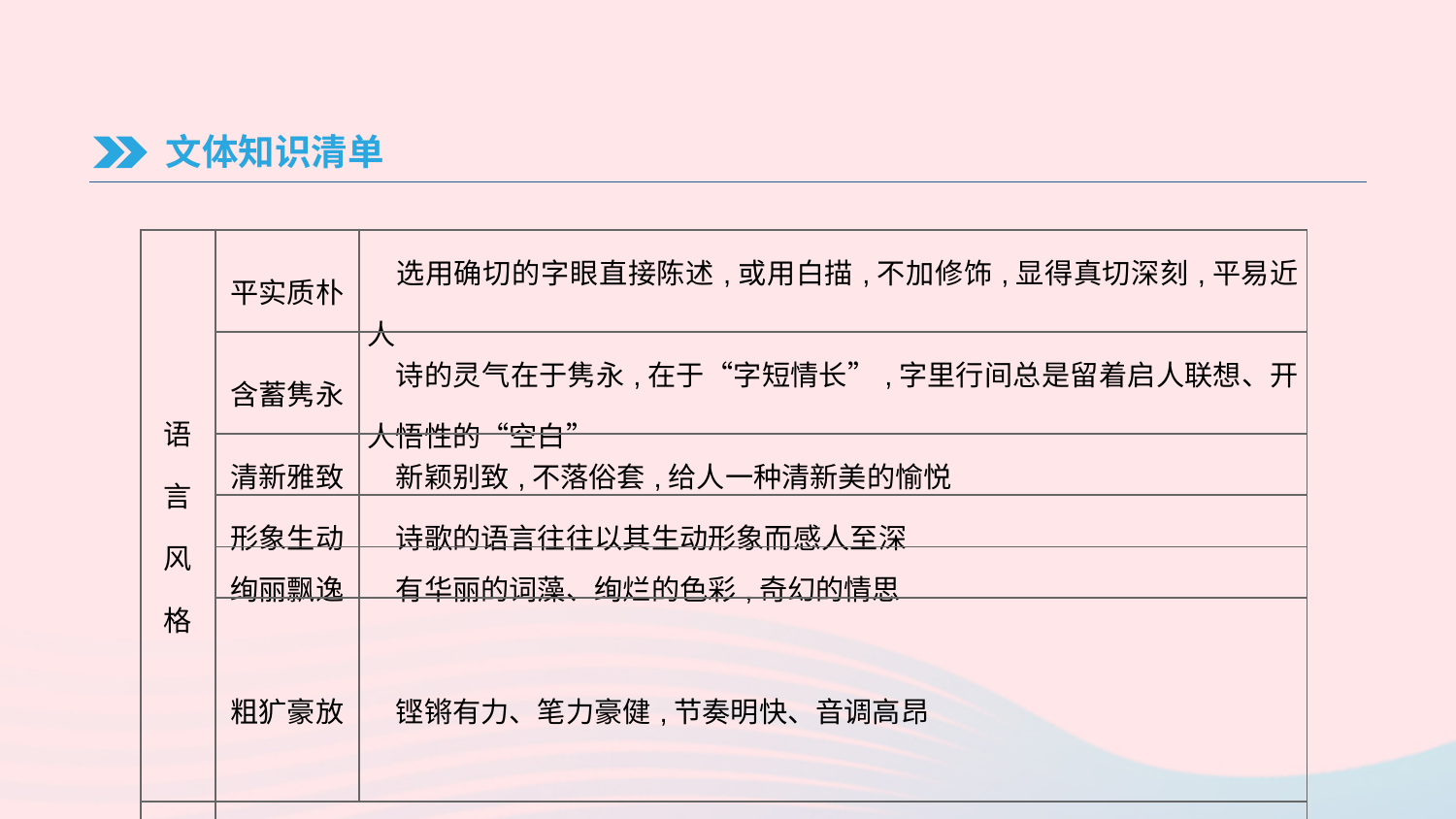

文体知识清单

| 语 言 风 格 | 平实质朴 | 选用确切的字眼直接陈述,或用白描,不加修饰,显得真切深刻,平易近人 |
| --- | --- | --- |
|  | 含蓄隽永 | 诗的灵气在于隽永,在于“字短情长”,字里行间总是留着启人联想、开人悟性的“空白” |
|  | 清新雅致 | 新颖别致,不落俗套,给人一种清新美的愉悦 |
|  | 形象生动 | 诗歌的语言往往以其生动形象而感人至深 |
|  | 绚丽飘逸 | 有华丽的词藻、绚烂的色彩,奇幻的情思 |
|  | 粗犷豪放 | 铿锵有力、笔力豪健,节奏明快、音调高昂 |
| 风格 | 浪漫主义、现实主义(雄浑、豪放、沉郁、悲壮、俊爽、闲适、旷达、婉约、清新) |  |